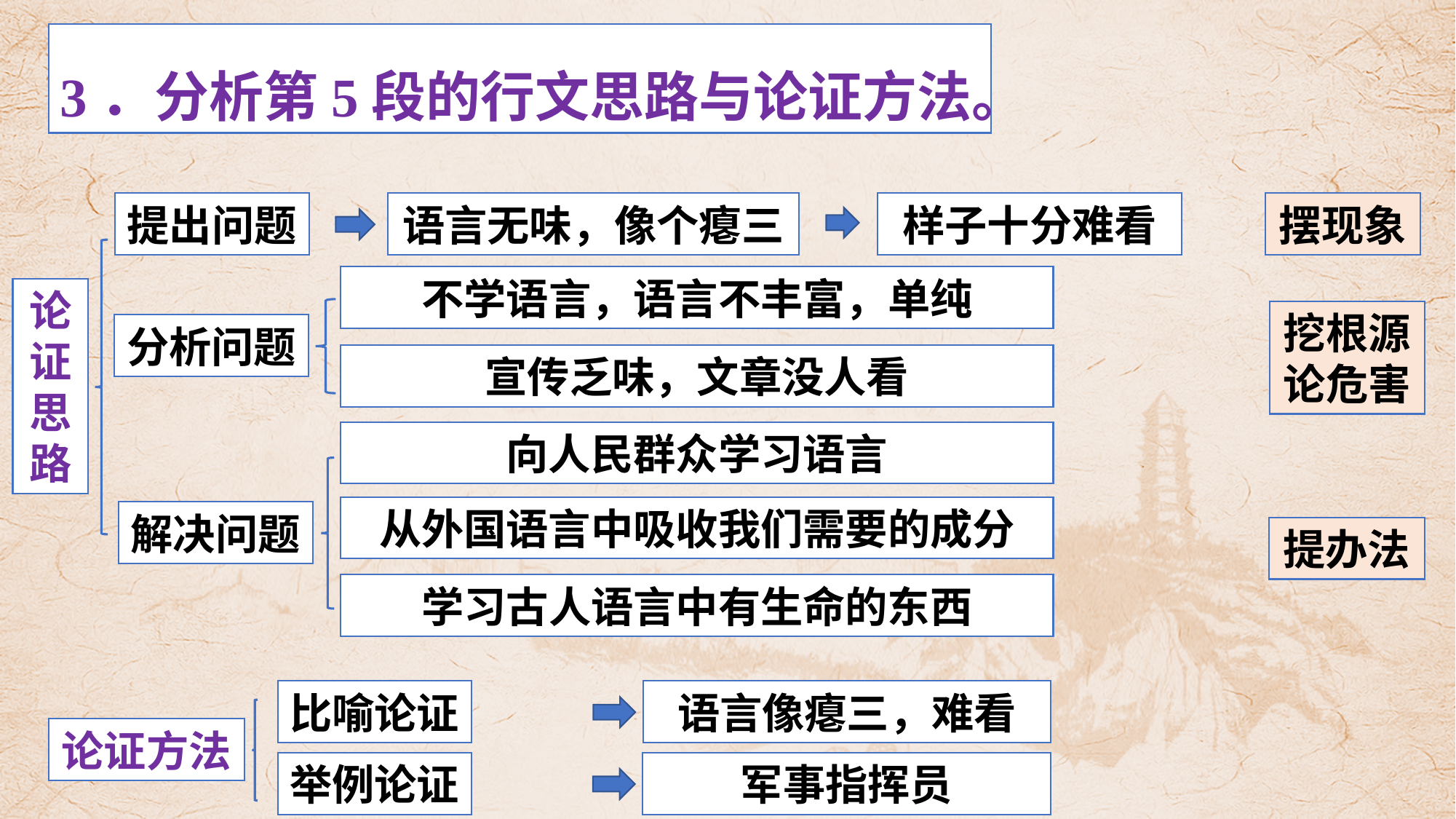

3．分析第5段的行文思路与论证方法。
提出问题
语言无味，像个瘪三

样子十分难看

摆现象

论证思路
不学语言，语言不丰富，单纯

分析问题
挖根源
论危害
宣传乏味，文章没人看
向人民群众学习语言

解决问题
从外国语言中吸收我们需要的成分
提办法
学习古人语言中有生命的东西
比喻论证
语言像瘪三，难看

论证方法
举例论证
军事指挥员